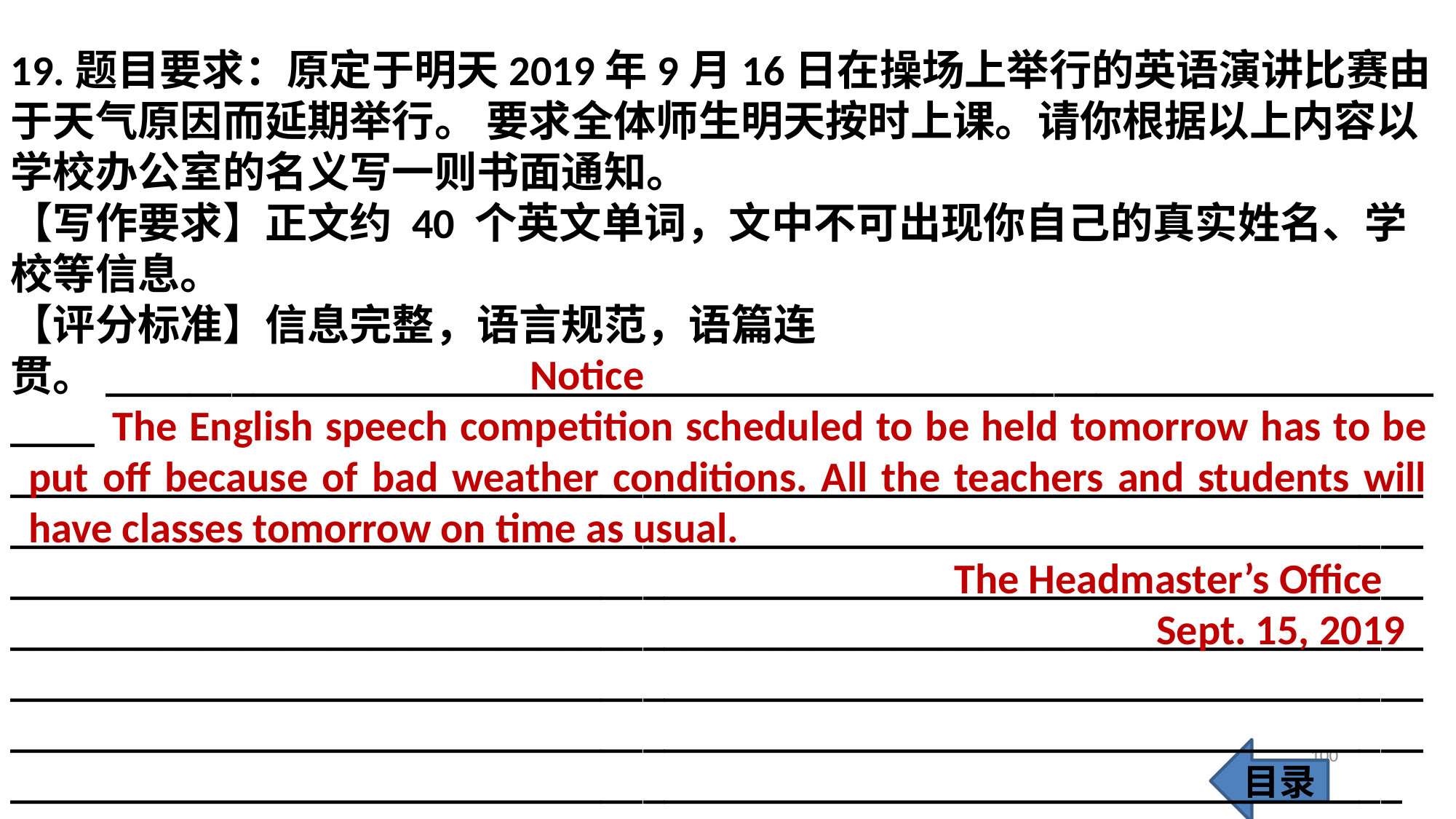

19.题目要求：原定于明天2019年9月16日在操场上举行的英语演讲比赛由于天气原因而延期举行。 要求全体师生明天按时上课。请你根据以上内容以学校办公室的名义写一则书面通知。
【写作要求】正文约 40 个英文单词，文中不可出现你自己的真实姓名、学校等信息。
【评分标准】信息完整，语言规范，语篇连贯。___________________________________________________________________
___________________________________________________________________
___________________________________________________________________
___________________________________________________________________
___________________________________________________________________
___________________________________________________________________
___________________________________________________________________
__________________________________________________________________
                                                    Notice
       The English speech competition scheduled to be held tomorrow has to be put off because of bad weather conditions. All the teachers and students will have classes tomorrow on time as usual.
                                                                                                The Headmaster’s Office
                                                                                                                     Sept. 15, 2019
100
目录